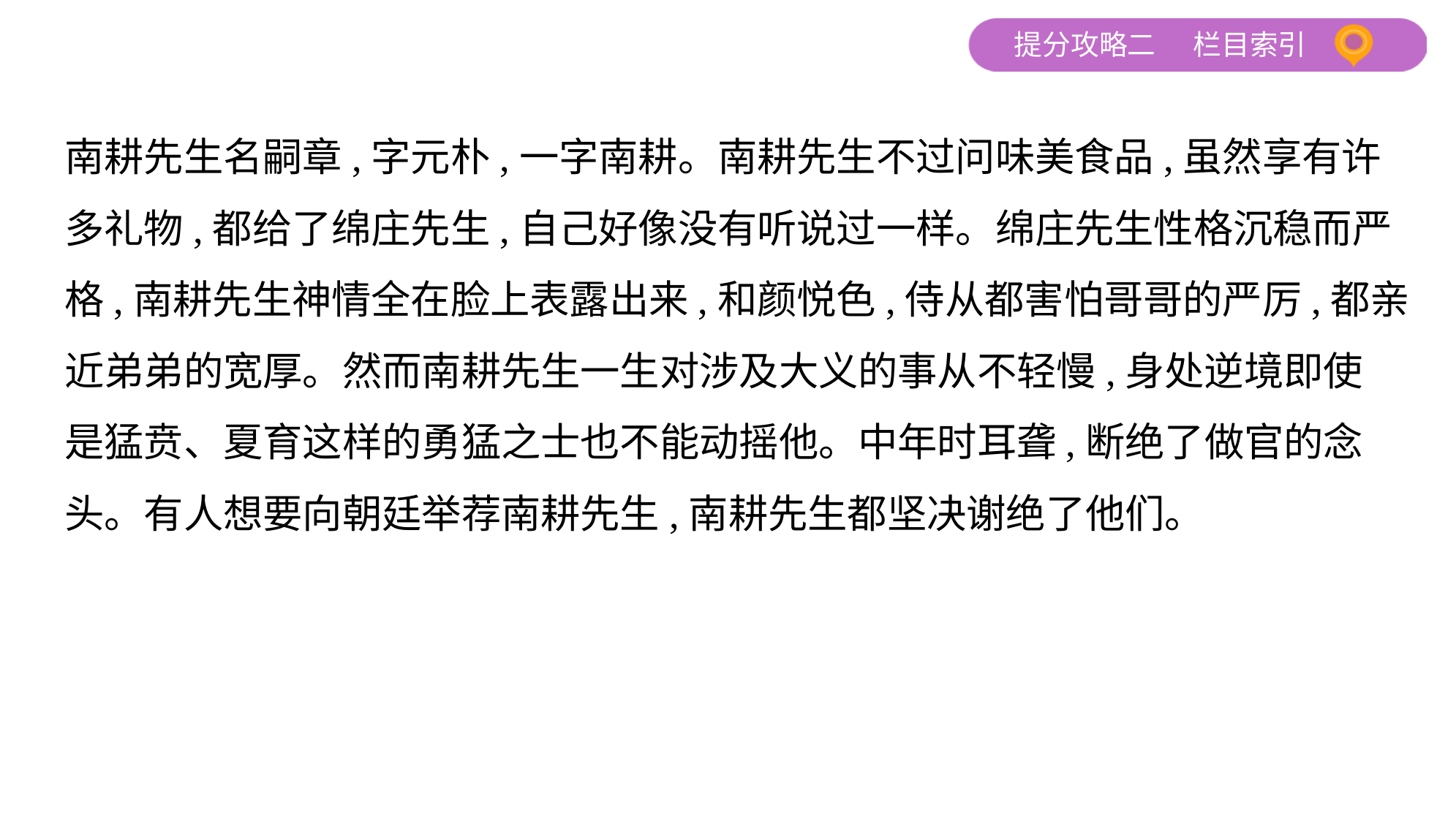

南耕先生名嗣章,字元朴,一字南耕。南耕先生不过问味美食品,虽然享有许
多礼物,都给了绵庄先生,自己好像没有听说过一样。绵庄先生性格沉稳而严
格,南耕先生神情全在脸上表露出来,和颜悦色,侍从都害怕哥哥的严厉,都亲
近弟弟的宽厚。然而南耕先生一生对涉及大义的事从不轻慢,身处逆境即使
是猛贲、夏育这样的勇猛之士也不能动摇他。中年时耳聋,断绝了做官的念
头。有人想要向朝廷举荐南耕先生,南耕先生都坚决谢绝了他们。